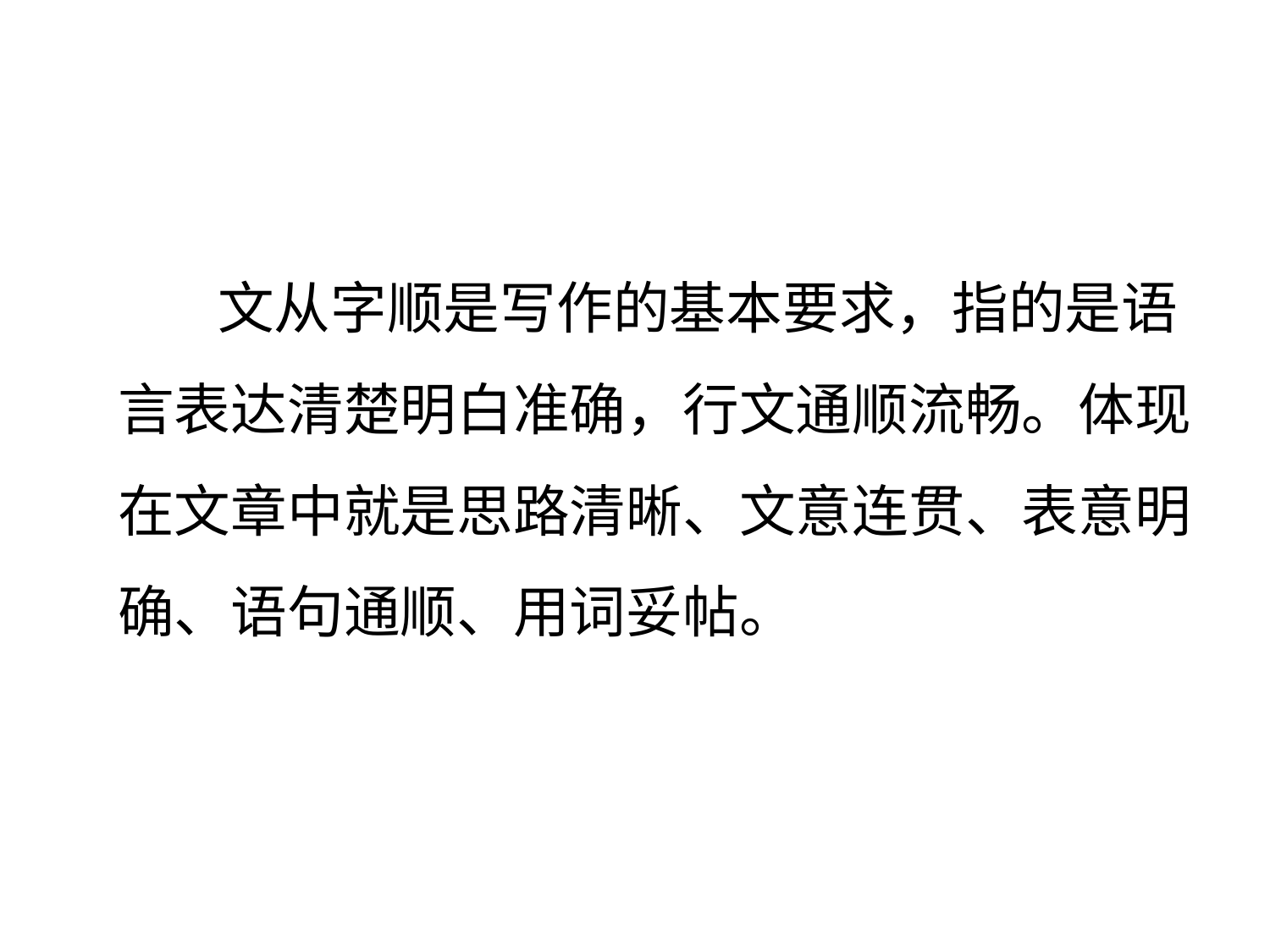

文从字顺是写作的基本要求，指的是语言表达清楚明白准确，行文通顺流畅。体现在文章中就是思路清晰、文意连贯、表意明确、语句通顺、用词妥帖。